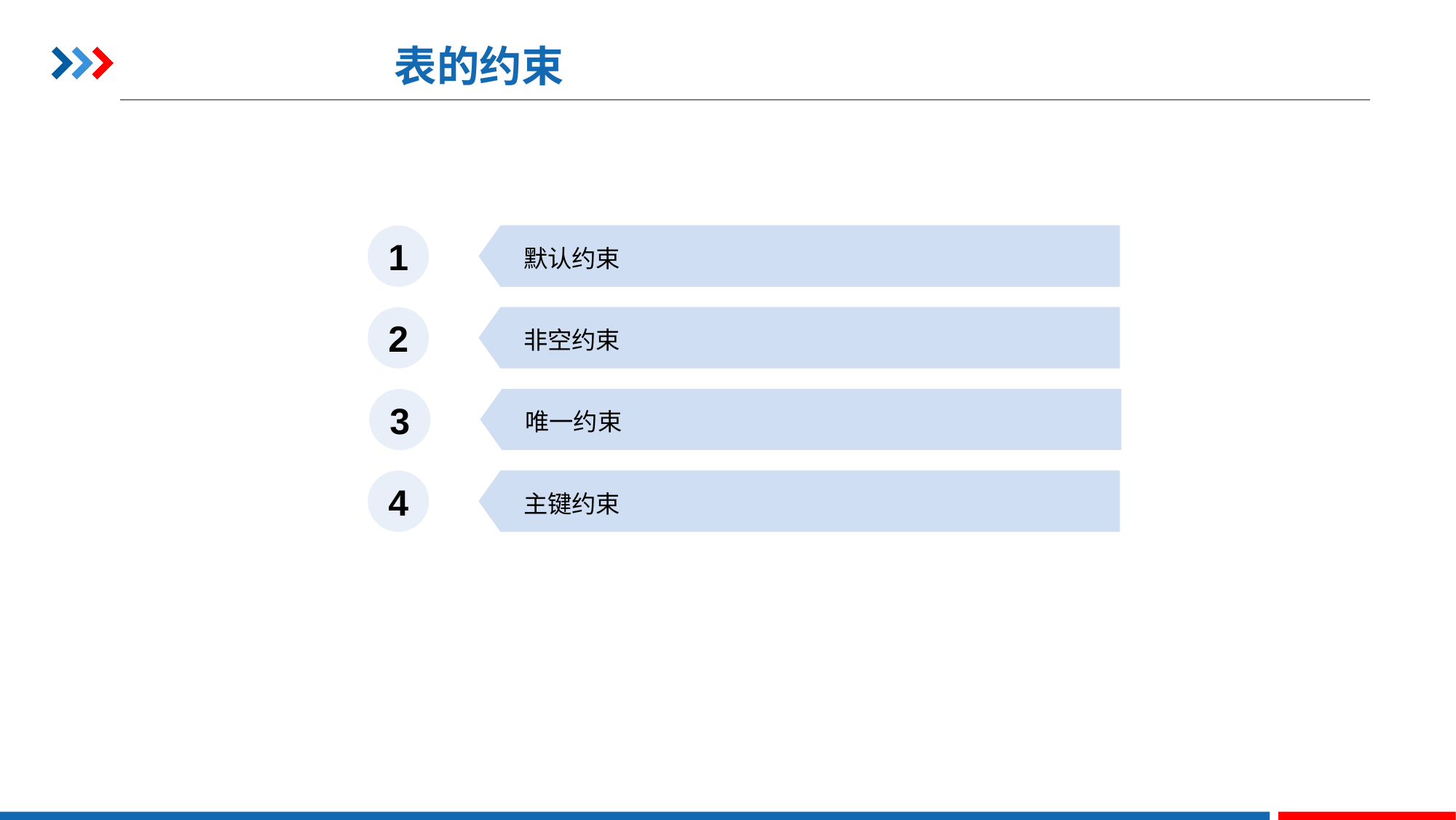

# 表的约束
1

默认约束
2

非空约束
3

唯一约束
4

主键约束